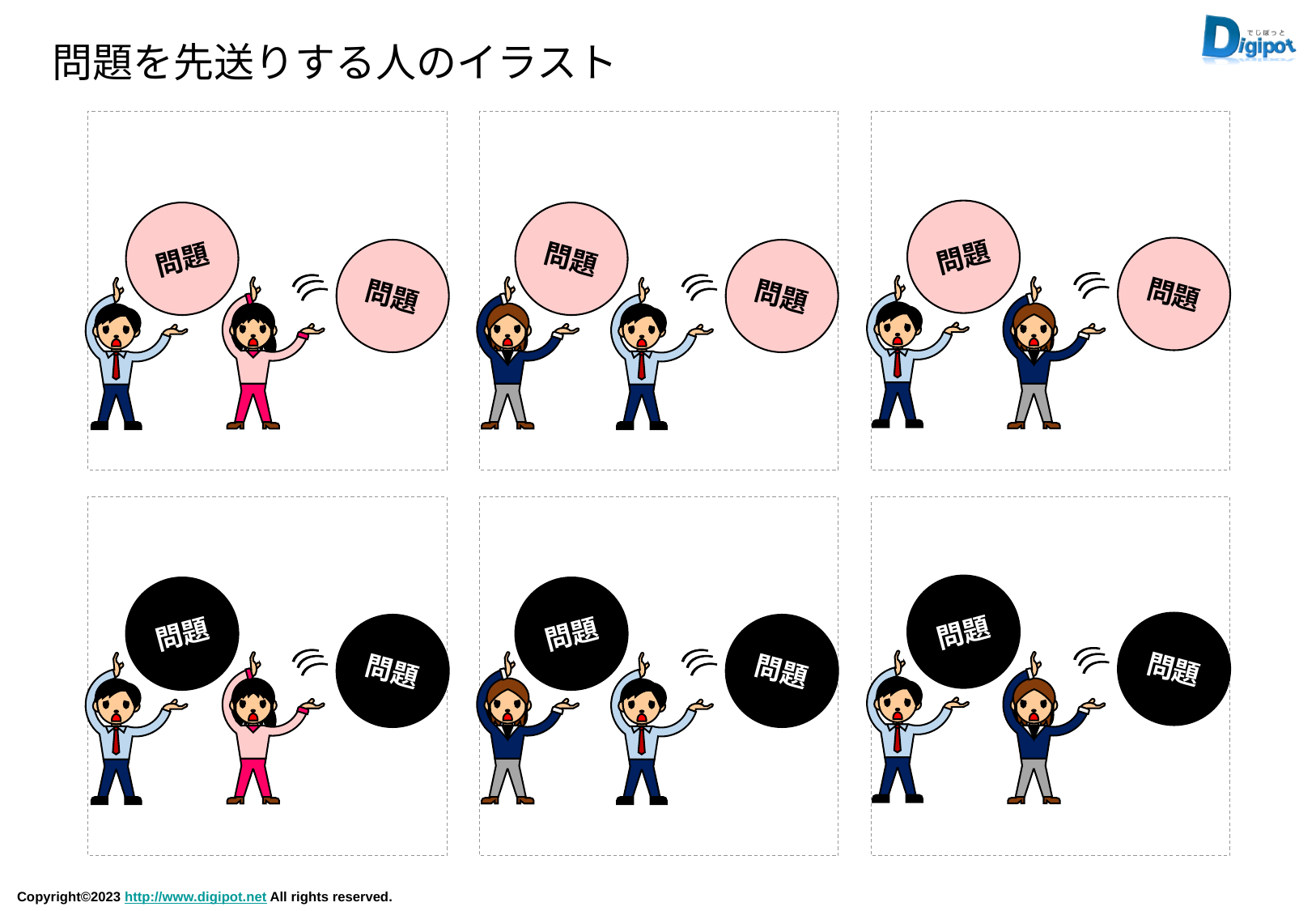

問題を先送りする人のイラスト
問題
問題

問題
問題

問題
問題

問題
問題

問題
問題

問題
問題